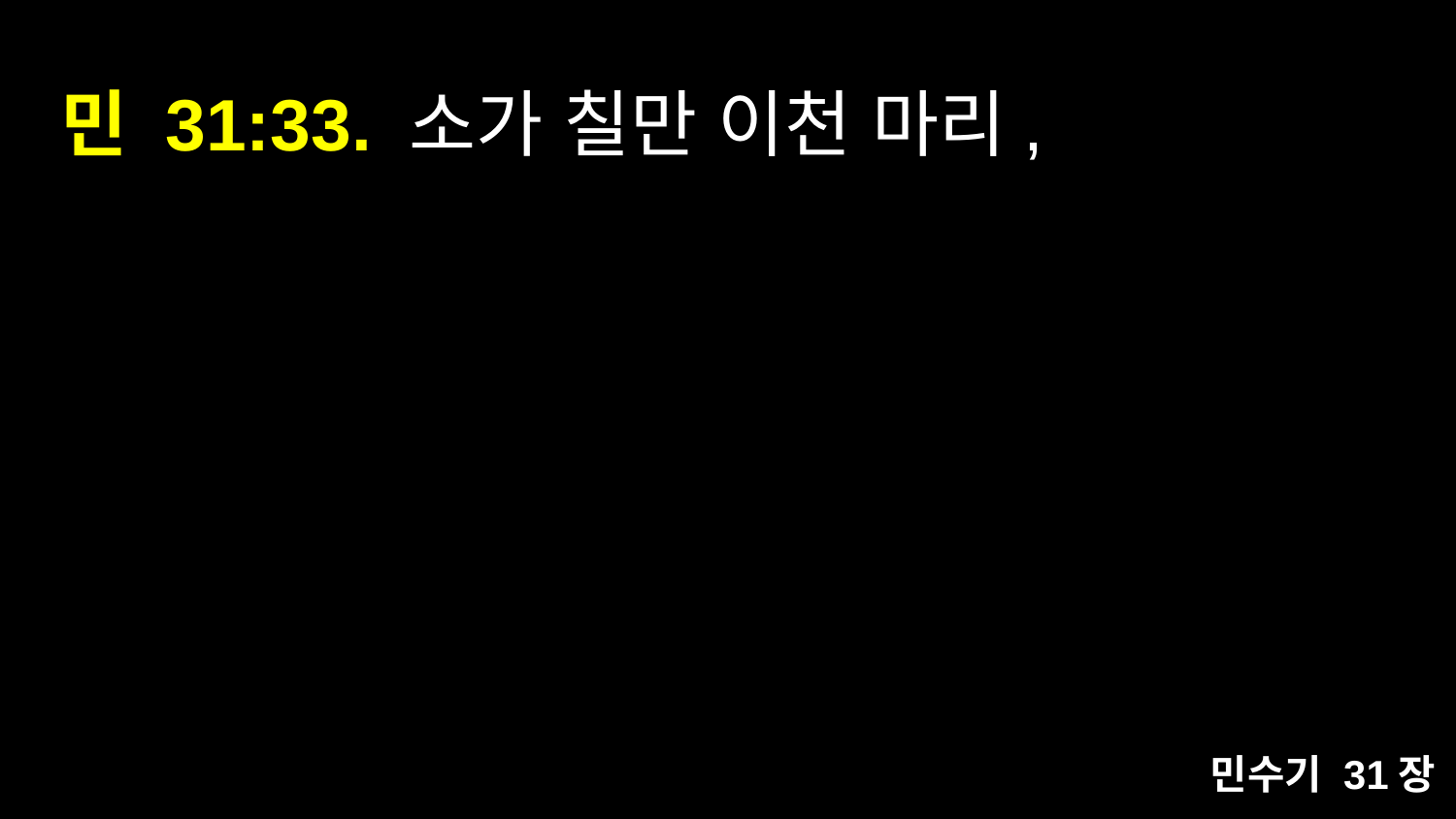

# 민 31:33. 소가 칠만 이천 마리,
민수기 31장